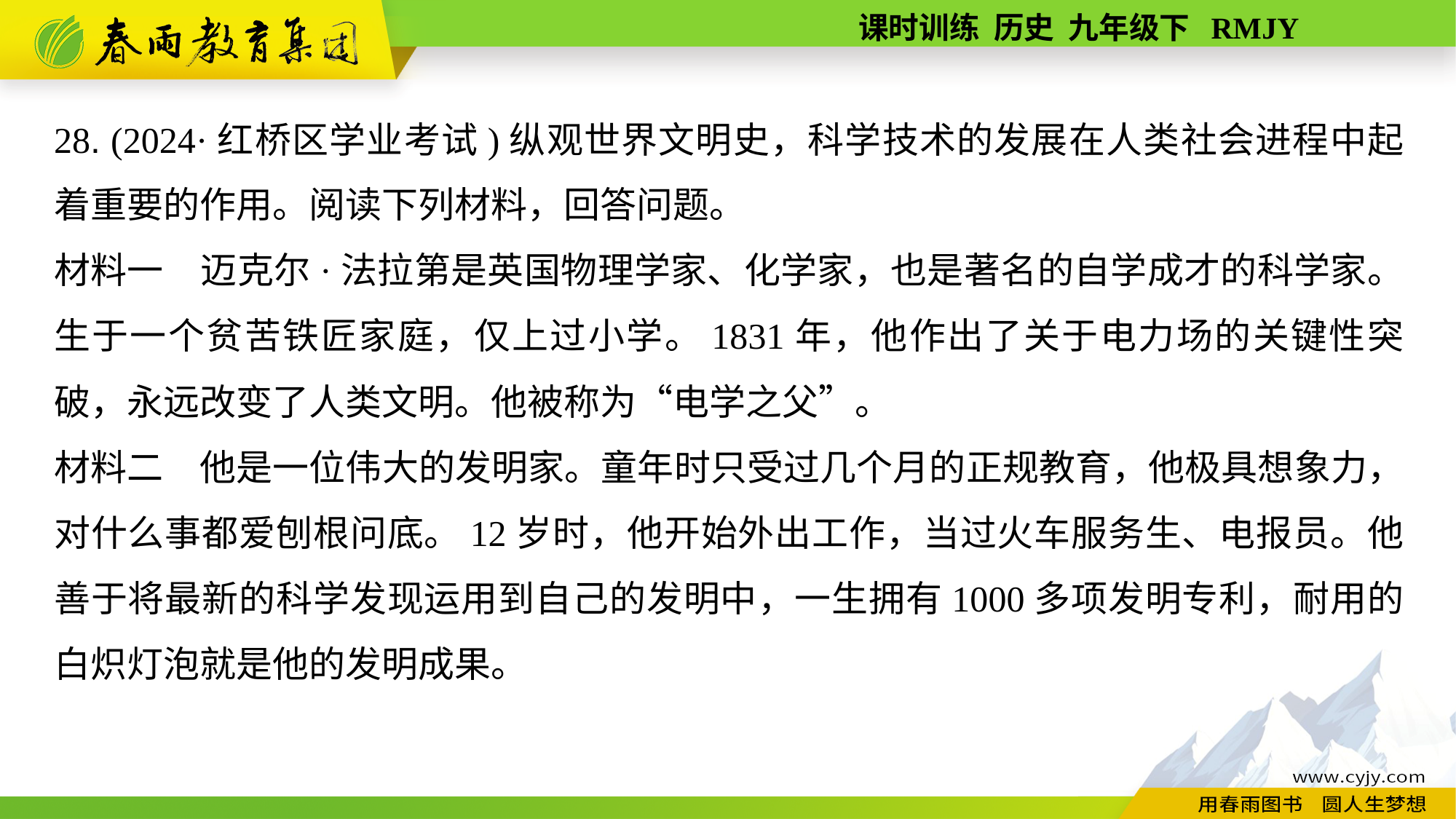

28. (2024·红桥区学业考试)纵观世界文明史，科学技术的发展在人类社会进程中起着重要的作用。阅读下列材料，回答问题。
材料一　迈克尔·法拉第是英国物理学家、化学家，也是著名的自学成才的科学家。生于一个贫苦铁匠家庭，仅上过小学。1831年，他作出了关于电力场的关键性突破，永远改变了人类文明。他被称为“电学之父”。
材料二　他是一位伟大的发明家。童年时只受过几个月的正规教育，他极具想象力，对什么事都爱刨根问底。12岁时，他开始外出工作，当过火车服务生、电报员。他善于将最新的科学发现运用到自己的发明中，一生拥有1000多项发明专利，耐用的白炽灯泡就是他的发明成果。